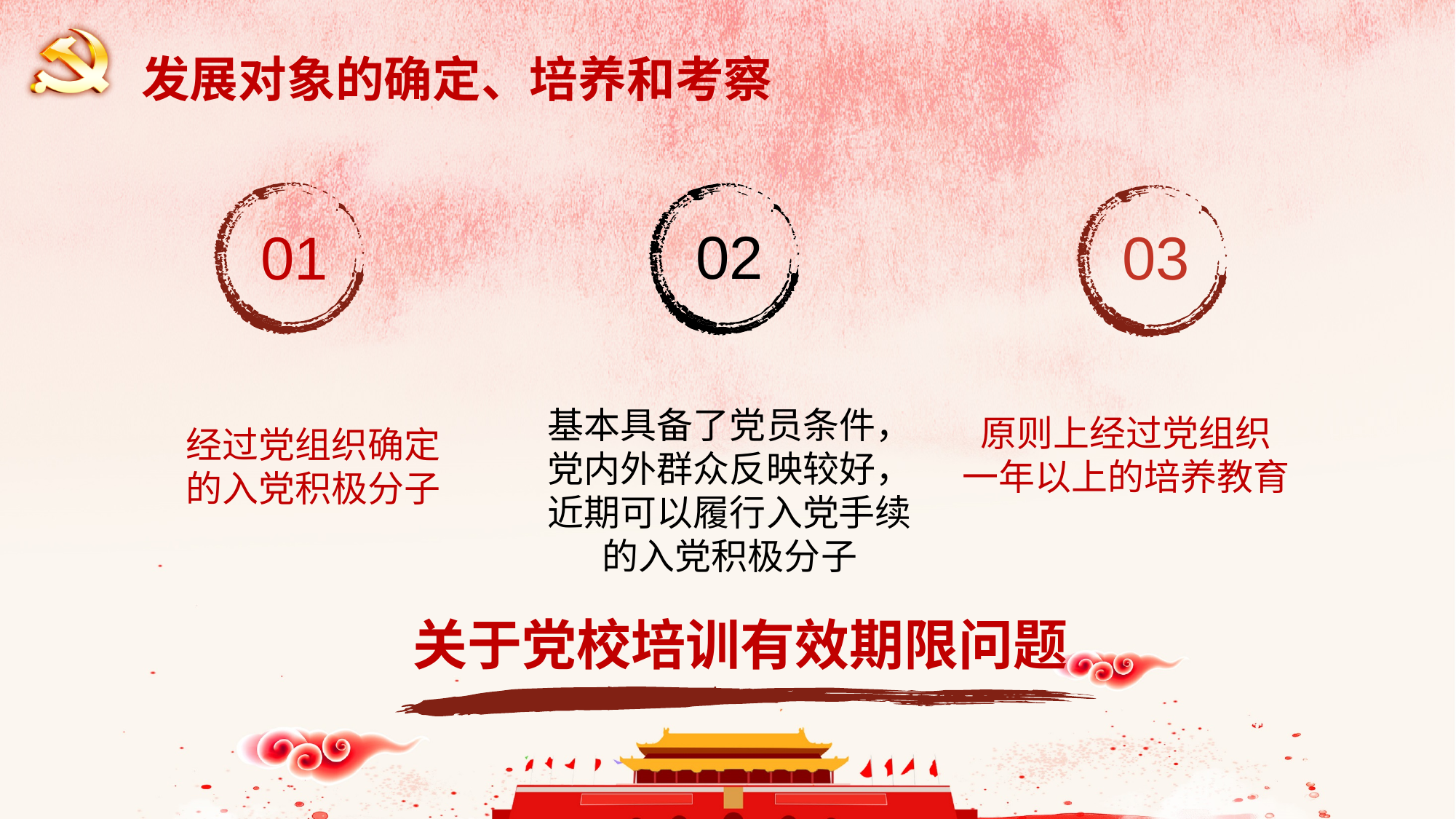

发展对象的确定、培养和考察

02
03
01
基本具备了党员条件，党内外群众反映较好，近期可以履行入党手续的入党积极分子
原则上经过党组织
一年以上的培养教育
经过党组织确定的入党积极分子
 关于党校培训有效期限问题